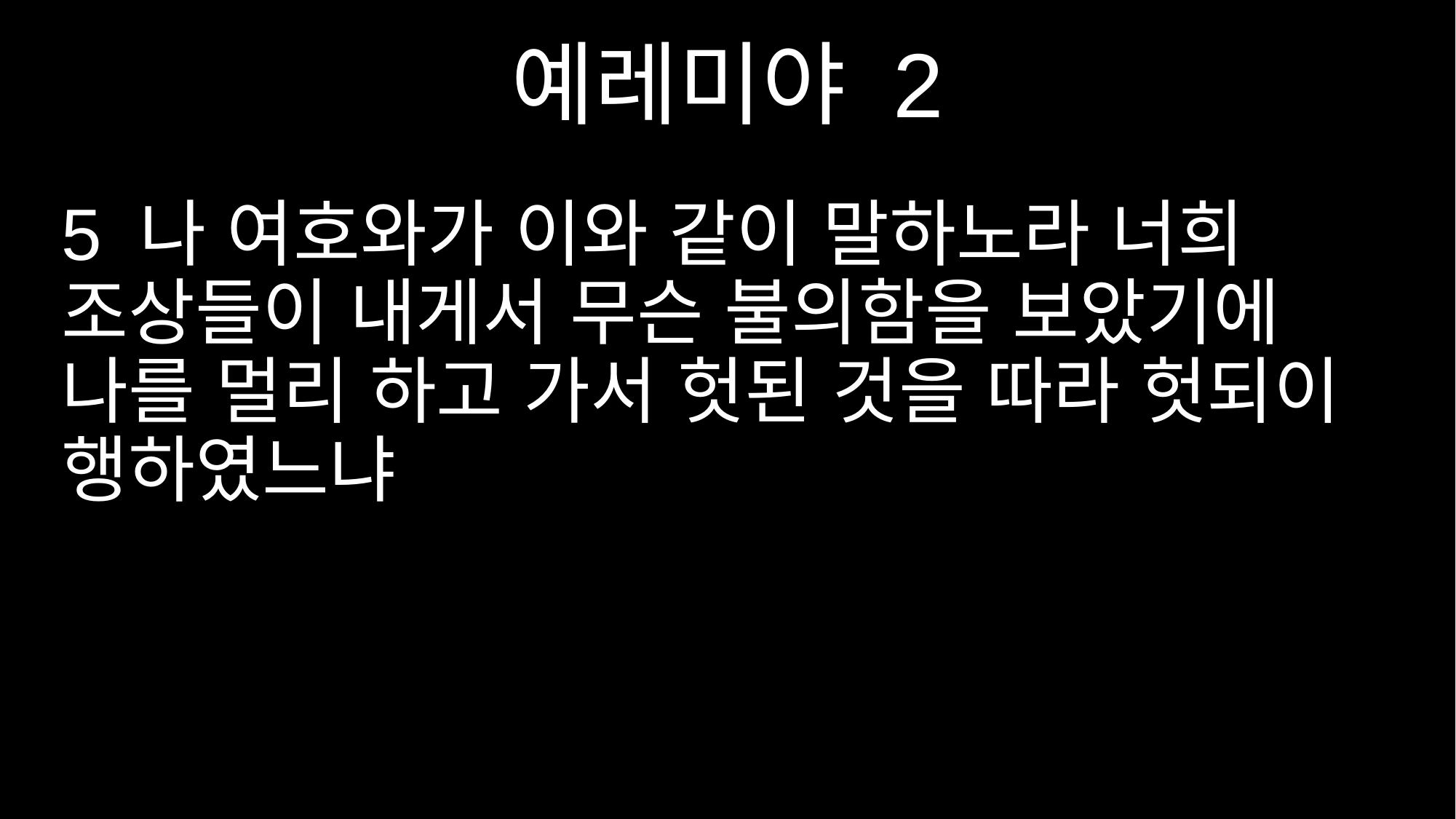

예레미야 2
5 나 여호와가 이와 같이 말하노라 너희 조상들이 내게서 무슨 불의함을 보았기에 나를 멀리 하고 가서 헛된 것을 따라 헛되이 행하였느냐